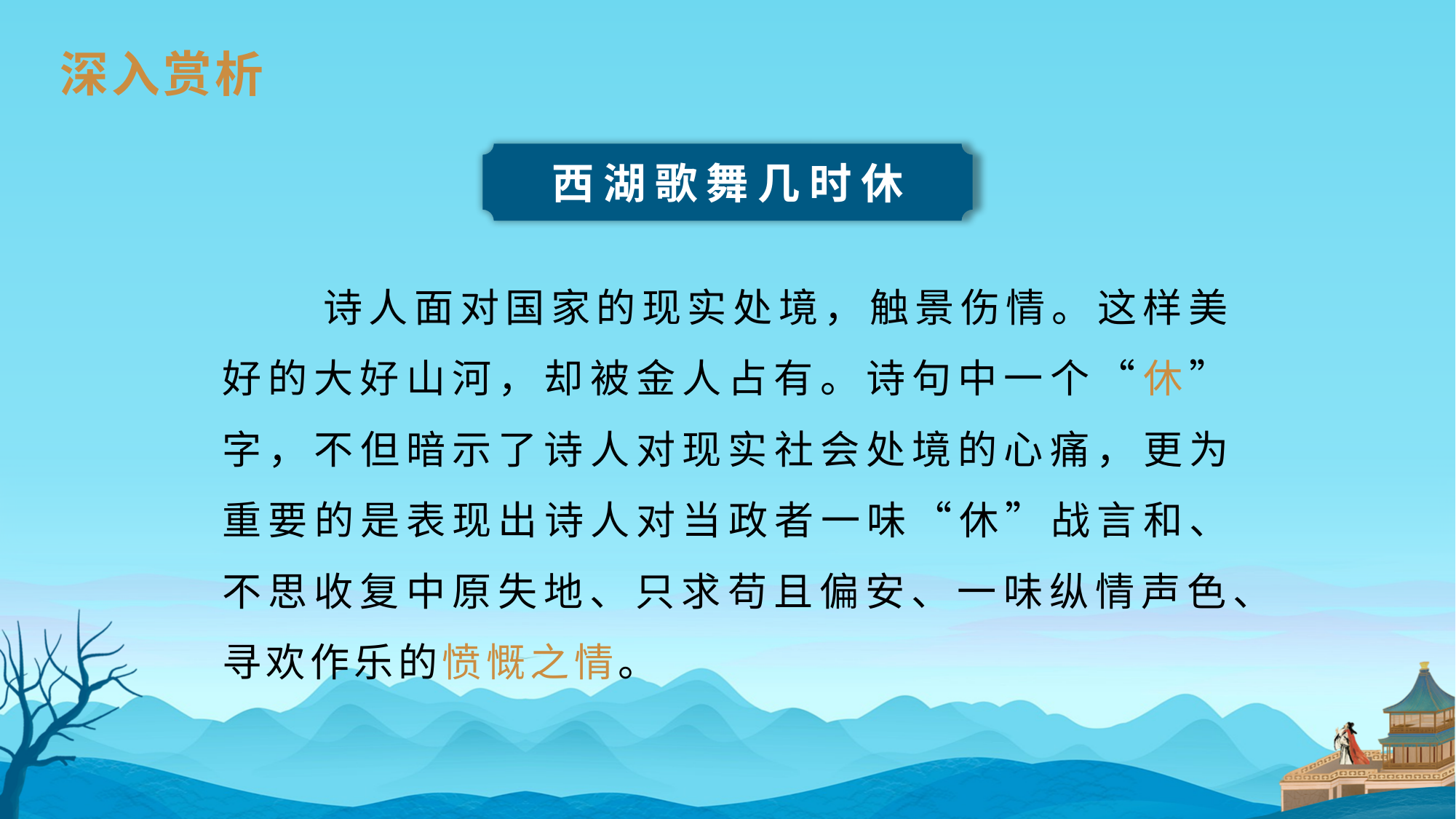

深入赏析

西湖歌舞几时休
      诗人面对国家的现实处境，触景伤情。这样美好的大好山河，却被金人占有。诗句中一个“休”字，不但暗示了诗人对现实社会处境的心痛，更为重要的是表现出诗人对当政者一味“休”战言和、不思收复中原失地、只求苟且偏安、一味纵情声色、寻欢作乐的愤慨之情。